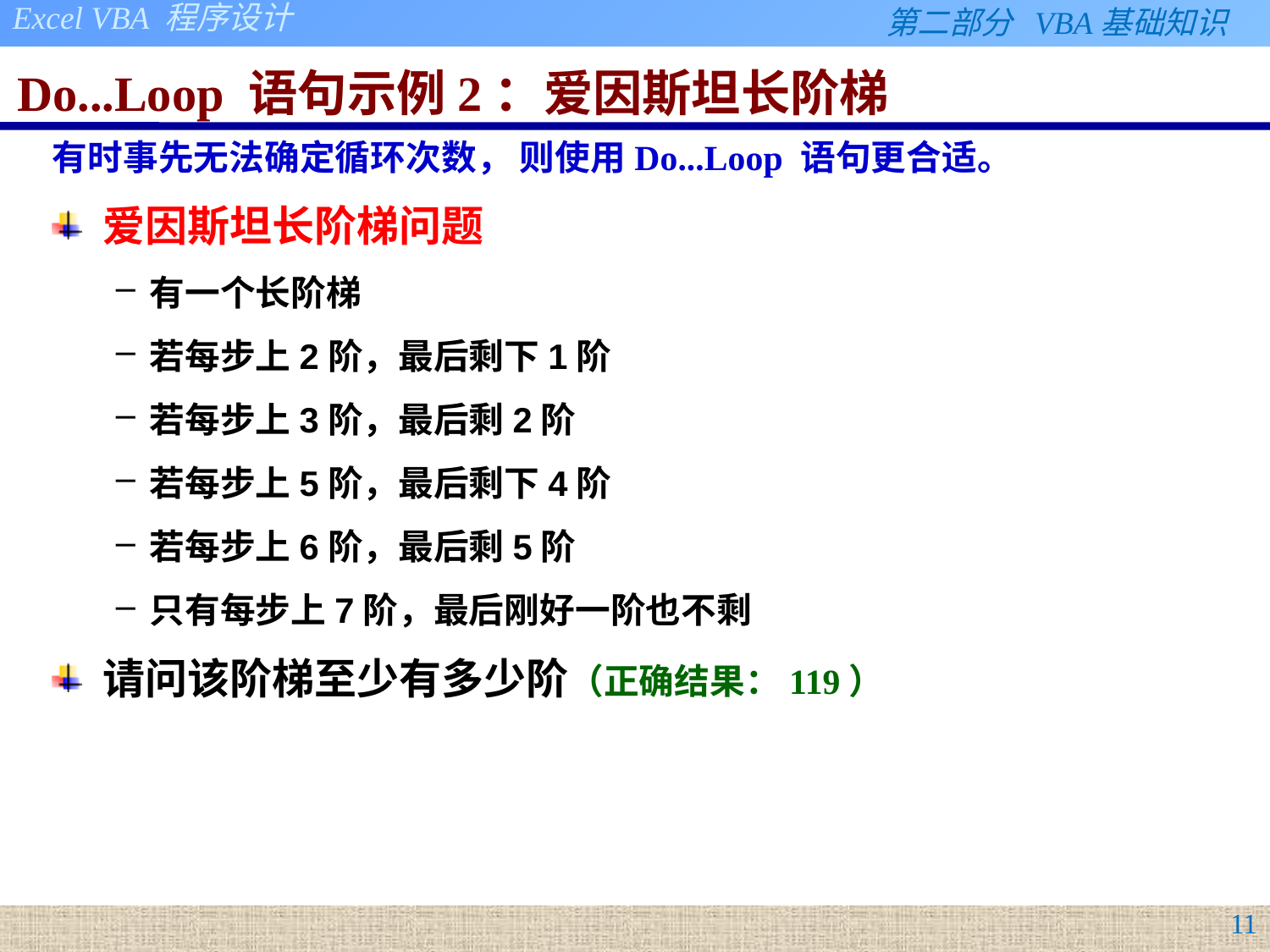

# Do...Loop 语句示例2：爱因斯坦长阶梯
有时事先无法确定循环次数， 则使用Do...Loop 语句更合适。
爱因斯坦长阶梯问题
有一个长阶梯
若每步上2阶，最后剩下1阶
若每步上3阶，最后剩2阶
若每步上5阶，最后剩下4阶
若每步上6阶，最后剩5阶
只有每步上7阶，最后刚好一阶也不剩
请问该阶梯至少有多少阶（正确结果：119）